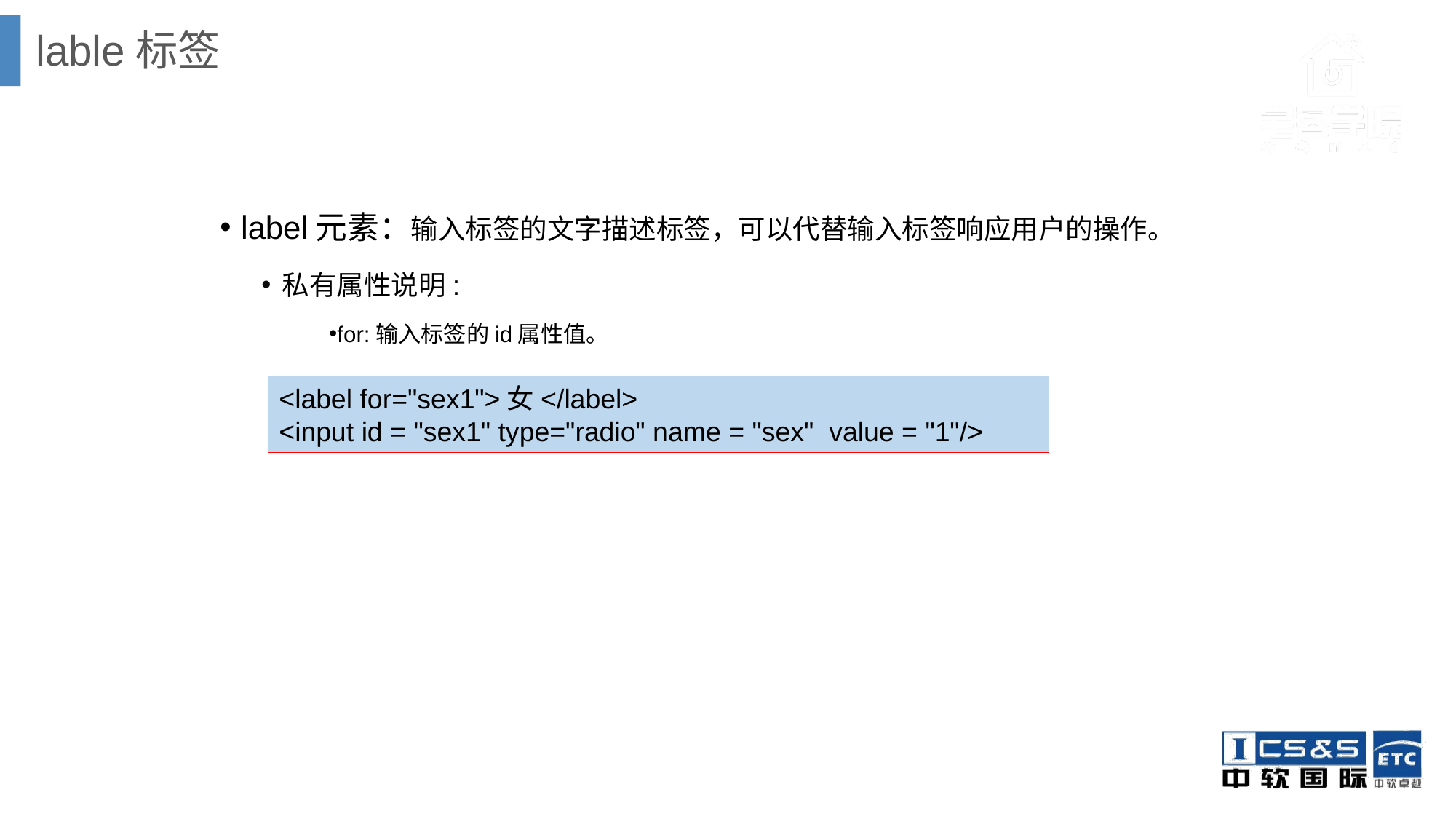

lable标签
label元素：输入标签的文字描述标签，可以代替输入标签响应用户的操作。
私有属性说明:
for:输入标签的id属性值。

<label for="sex1">女</label>
<input id = "sex1" type="radio" name = "sex"  value = "1"/>